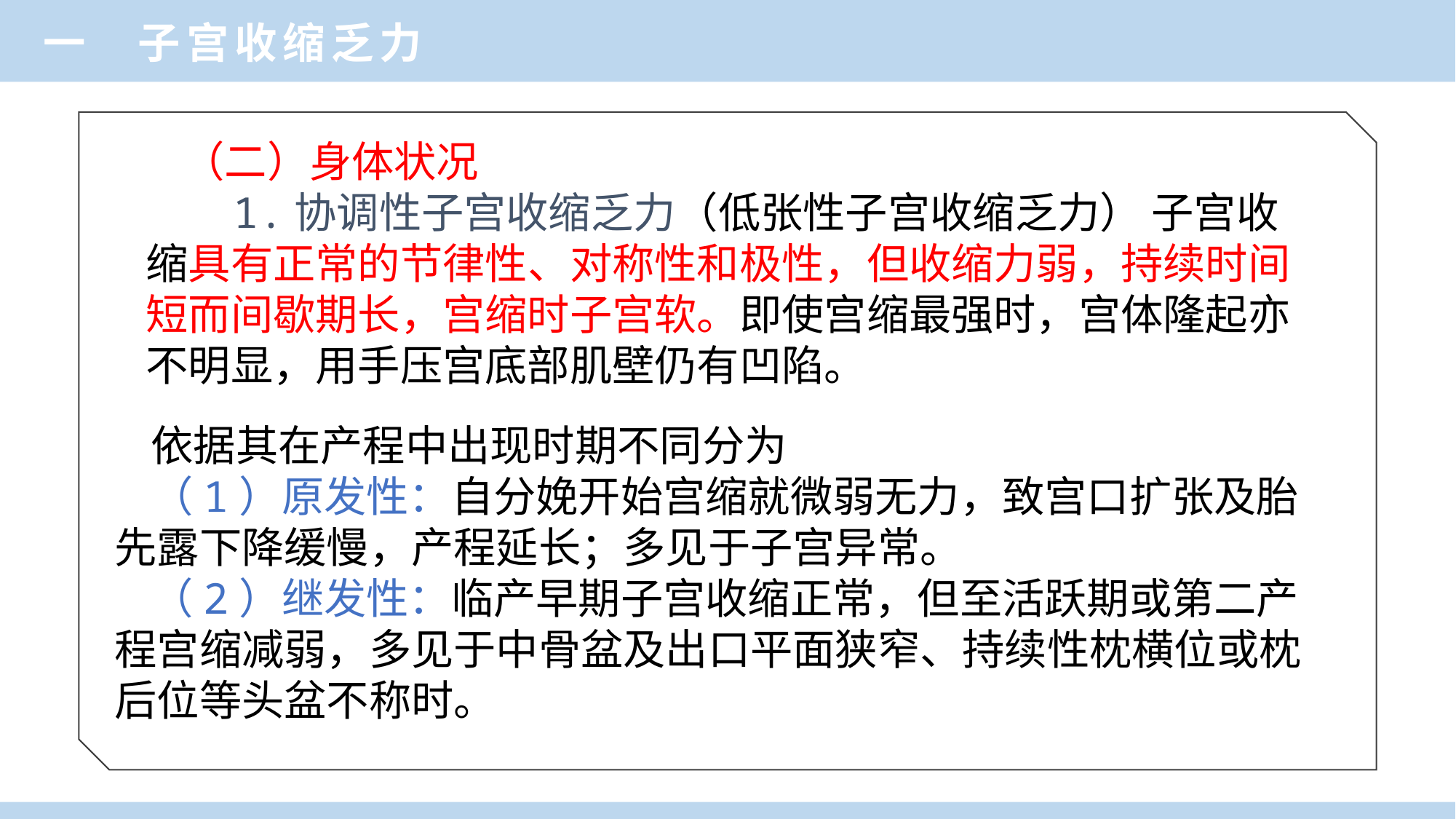

一   子宫收缩乏力

（二）身体状况
  1.协调性子宫收缩乏力（低张性子宫收缩乏力） 子宫收缩具有正常的节律性、对称性和极性，但收缩力弱，持续时间短而间歇期长，宫缩时子宫软。即使宫缩最强时，宫体隆起亦不明显，用手压宫底部肌壁仍有凹陷。
依据其在产程中出现时期不同分为
（1）原发性：自分娩开始宫缩就微弱无力，致宫口扩张及胎先露下降缓慢，产程延长；多见于子宫异常。
（2）继发性：临产早期子宫收缩正常，但至活跃期或第二产程宫缩减弱，多见于中骨盆及出口平面狭窄、持续性枕横位或枕后位等头盆不称时。